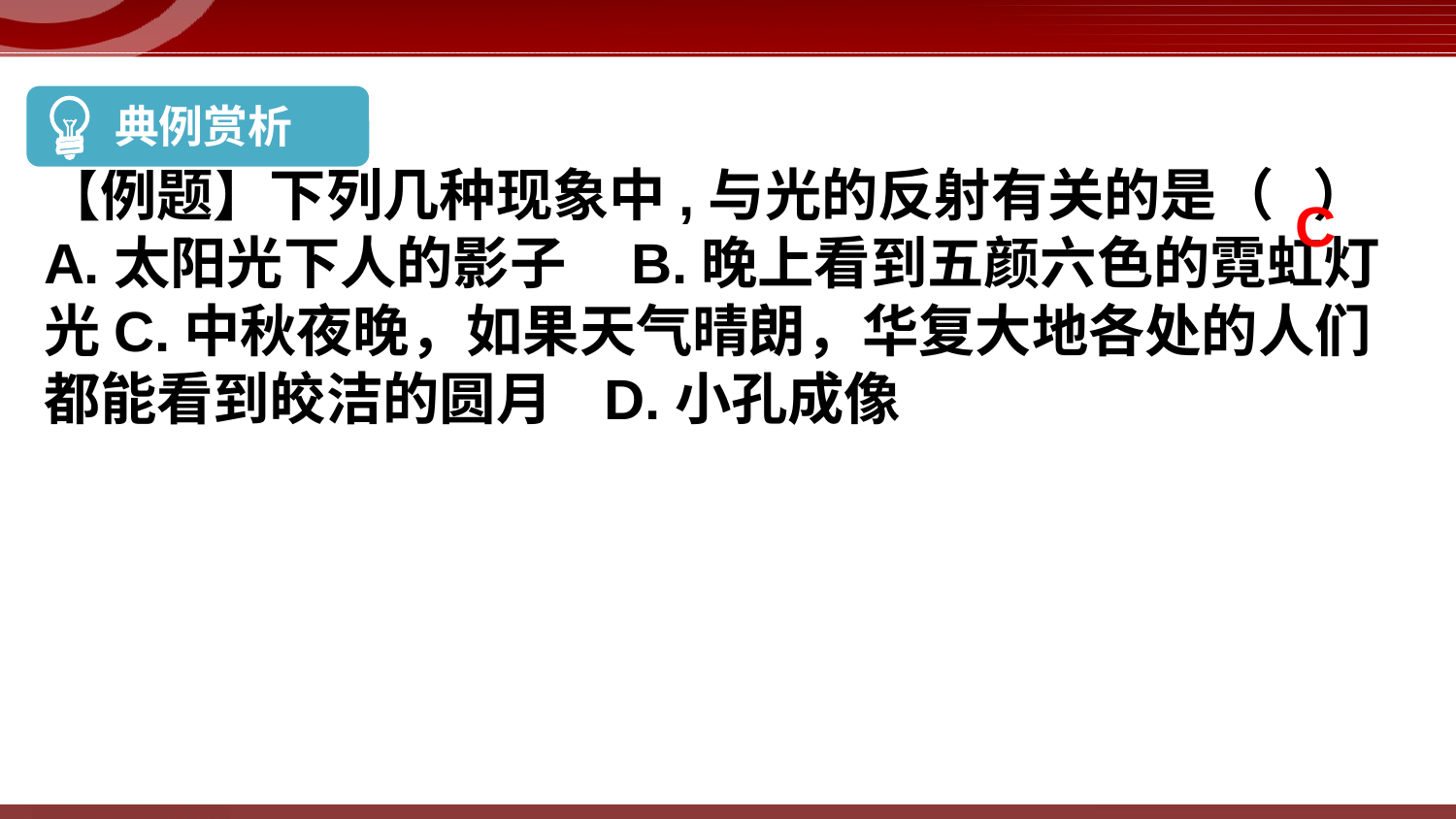

典例赏析

【例题】下列几种现象中,与光的反射有关的是（   ）A.太阳光下人的影子    B.晚上看到五颜六色的霓虹灯光C.中秋夜晚，如果天气晴朗，华复大地各处的人们都能看到皎洁的圆月   D.小孔成像

C